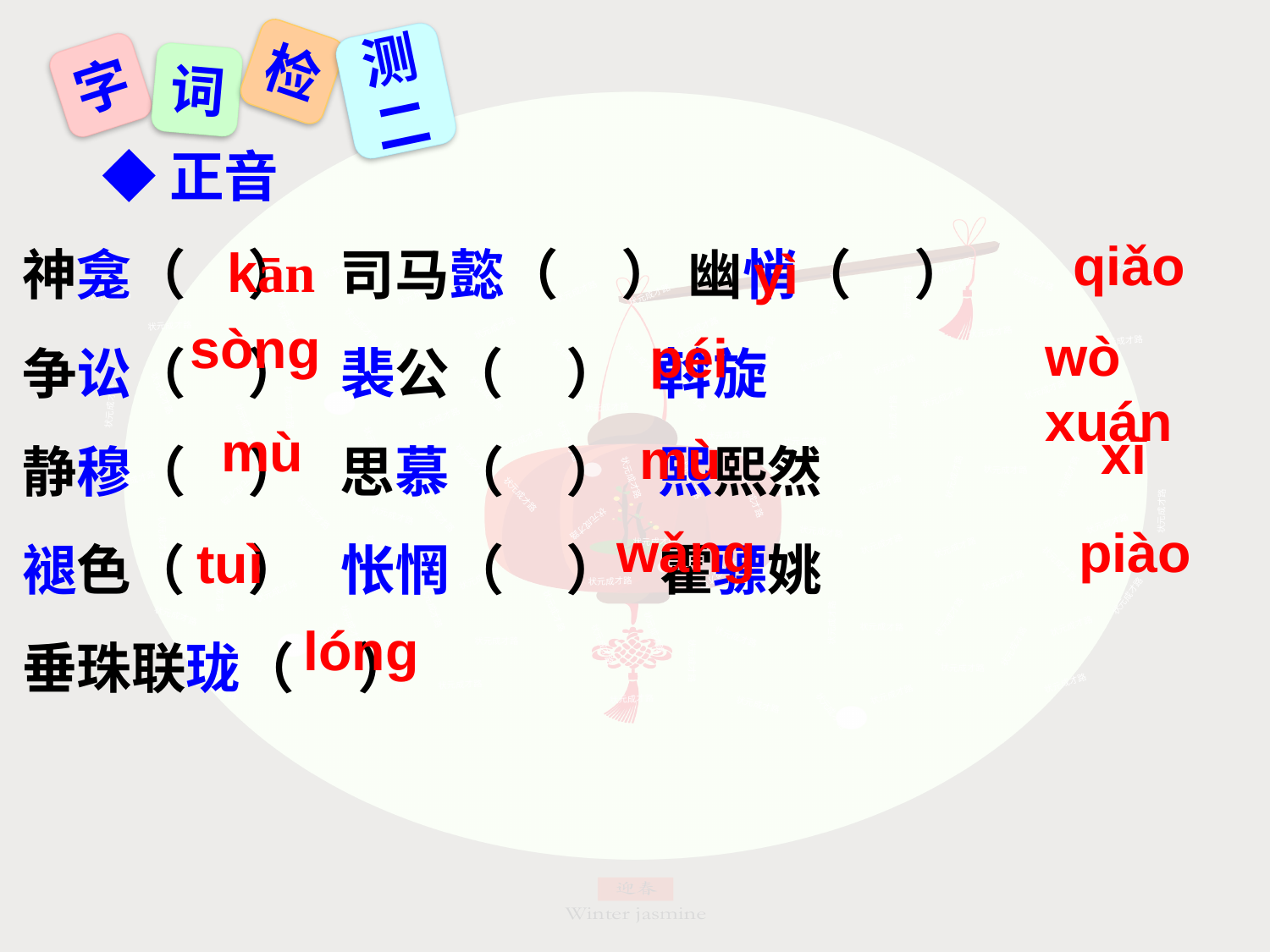

检
测二
字
词
◆正音
神龛（     ）   司马懿（     ） 幽悄（     ）
争讼（     ）   裴公（     ）   斡旋
静穆（     ）   思慕（     ）   熙熙然
褪色（     ）   怅惘（     ）   霍骠姚
垂珠联珑（     ）
qiǎo
kān
yì
状元成才路
状元成才路
状元成才路
状元成才路
状元成才路
状元成才路
状元成才路
状元成才路
状元成才路
状元成才路
sònɡ
状元成才路
wò xuán
状元成才路
状元成才路
状元成才路
状元成才路
péi
状元成才路
状元成才路
状元成才路
状元成才路
状元成才路
状元成才路
状元成才路
状元成才路
状元成才路
状元成才路
状元成才路
状元成才路
状元成才路
状元成才路
状元成才路
状元成才路
状元成才路
状元成才路
状元成才路
状元成才路
状元成才路
mù
xī
状元成才路
mù
状元成才路
状元成才路
状元成才路
状元成才路
状元成才路
状元成才路
状元成才路
状元成才路
状元成才路
状元成才路
状元成才路
状元成才路
状元成才路
状元成才路
状元成才路
状元成才路
状元成才路
状元成才路
状元成才路
状元成才路
状元成才路
状元成才路
piào
 wǎnɡ
状元成才路
状元成才路
状元成才路
tuì
状元成才路
状元成才路
状元成才路
状元成才路
状元成才路
状元成才路
状元成才路
状元成才路
状元成才路
状元成才路
状元成才路
状元成才路
状元成才路
状元成才路
状元成才路
状元成才路
状元成才路
状元成才路
lóng
状元成才路
状元成才路
状元成才路
状元成才路
状元成才路
状元成才路
状元成才路
状元成才路
状元成才路
状元成才路
状元成才路
状元成才路
状元成才路
状元成才路
状元成才路
状元成才路
状元成才路
状元成才路
状元成才路
状元成才路